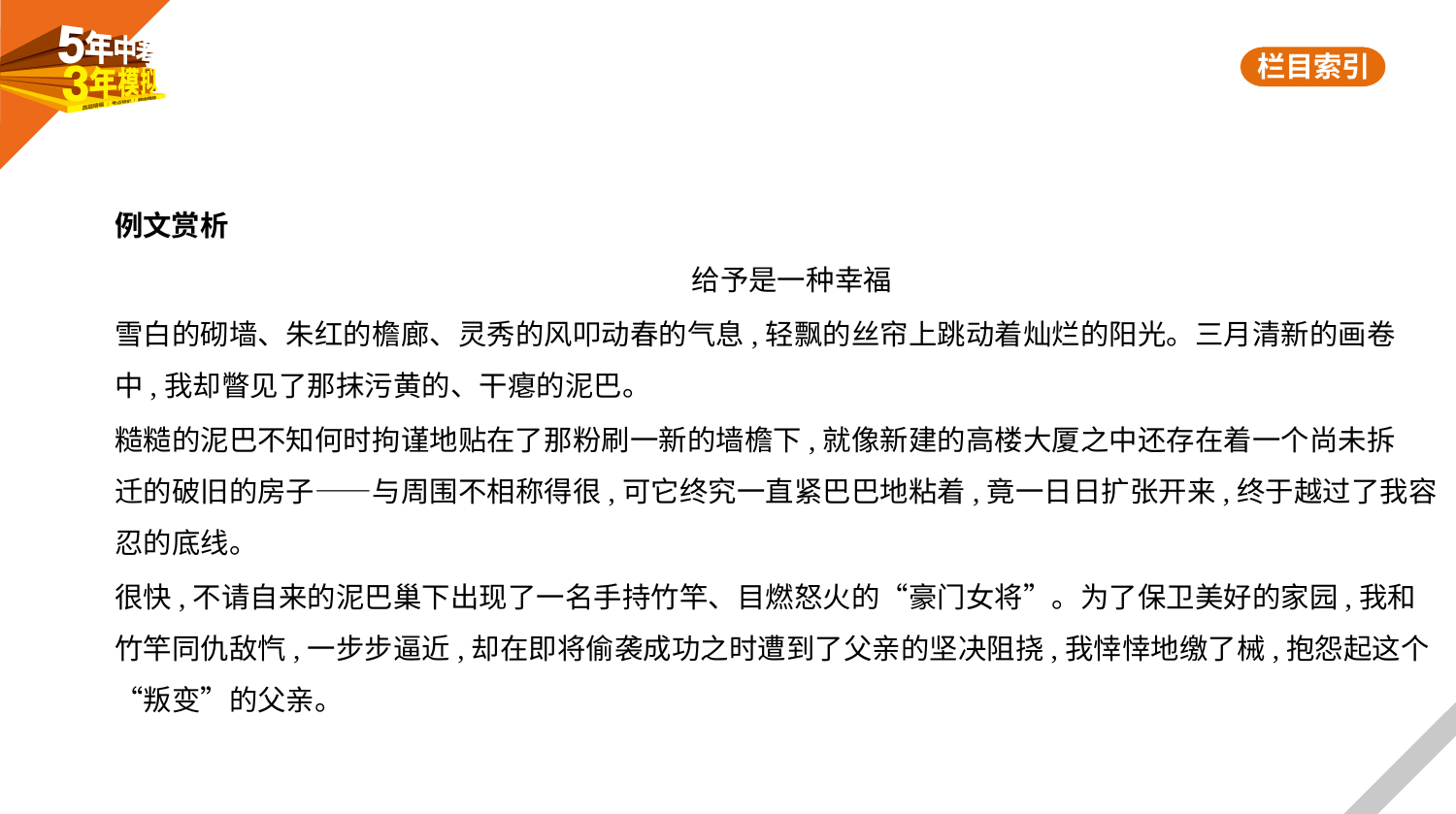

例文赏析
给予是一种幸福
雪白的砌墙、朱红的檐廊、灵秀的风叩动春的气息,轻飘的丝帘上跳动着灿烂的阳光。三月清新的画卷
中,我却瞥见了那抹污黄的、干瘪的泥巴。
糙糙的泥巴不知何时拘谨地贴在了那粉刷一新的墙檐下,就像新建的高楼大厦之中还存在着一个尚未拆
迁的破旧的房子——与周围不相称得很,可它终究一直紧巴巴地粘着,竟一日日扩张开来,终于越过了我容
忍的底线。
很快,不请自来的泥巴巢下出现了一名手持竹竿、目燃怒火的“豪门女将”。为了保卫美好的家园,我和
竹竿同仇敌忾,一步步逼近,却在即将偷袭成功之时遭到了父亲的坚决阻挠,我悻悻地缴了械,抱怨起这个
“叛变”的父亲。